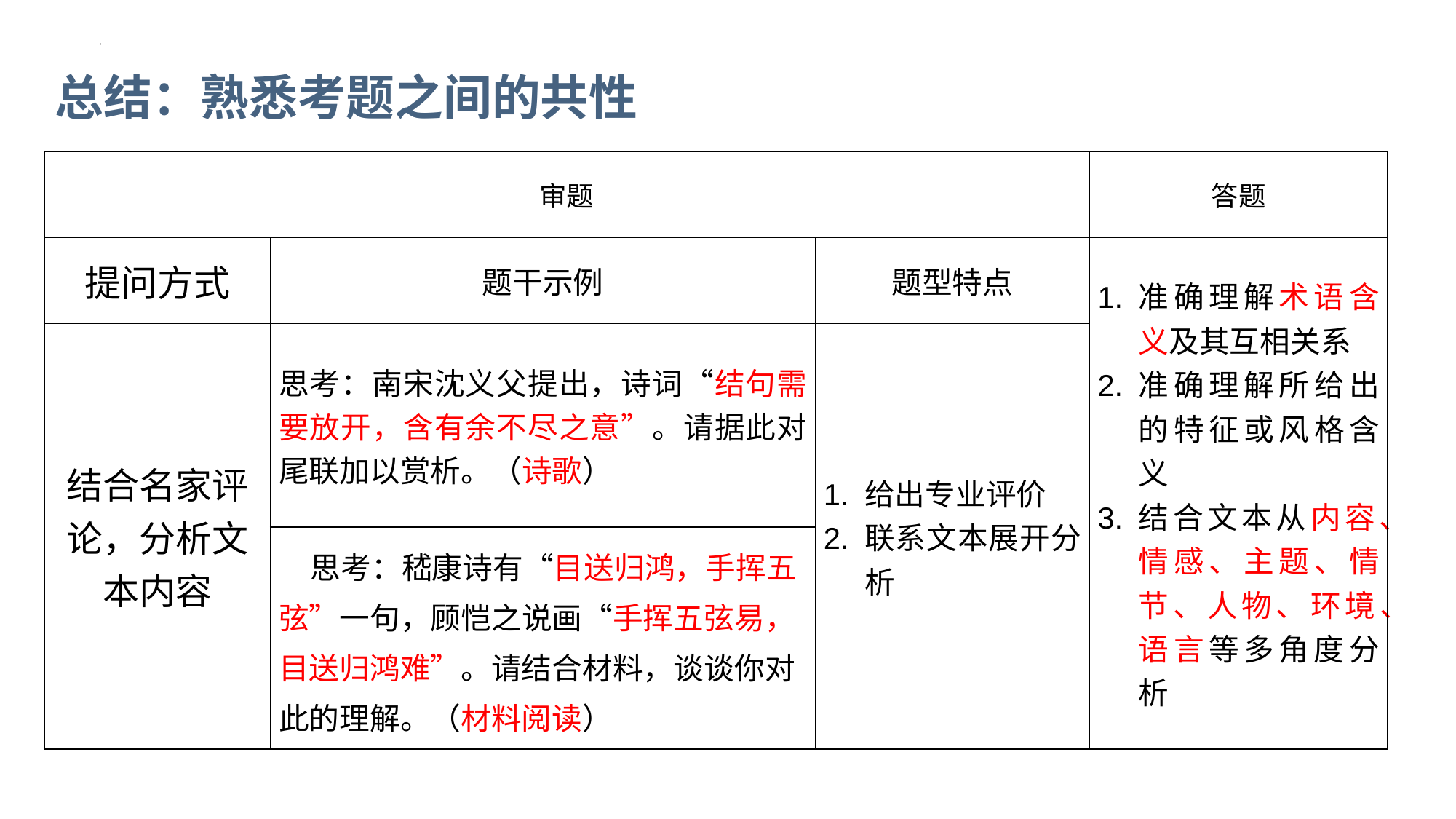

总结：熟悉考题之间的共性
| 审题 | 审题 | 审题 | 答题 |
| --- | --- | --- | --- |
| 提问方式 | 题干示例 | 题型特点 | 准确理解术语含义及其互相关系 准确理解所给出的特征或风格含义 结合文本从内容、情感、主题、情节、人物、环境、语言等多角度分析 |
| 结合名家评论，分析文本内容 | 思考：南宋沈义父提出，诗词“结句需要放开，含有余不尽之意”。请据此对尾联加以赏析。（诗歌） | 给出专业评价 联系文本展开分析 | 给出该文本的特征或风格 多角度展开分析 |
| 给出该文本的特征或风格 多角度展开分析 | 思考：嵇康诗有“目送归鸿，手挥五弦”一句，顾恺之说画“手挥五弦易，目送归鸿难”。请结合材料，谈谈你对此的理解。（材料阅读） | 《失灯影》体现了张炜小说既厚重又轻灵的艺术风格，请结合文本分析。（张炜《失灯影》） | 《失灯影》体现了张炜小说既厚重又轻灵的艺术风格，请结合文本分析。（张炜《失灯影》） |